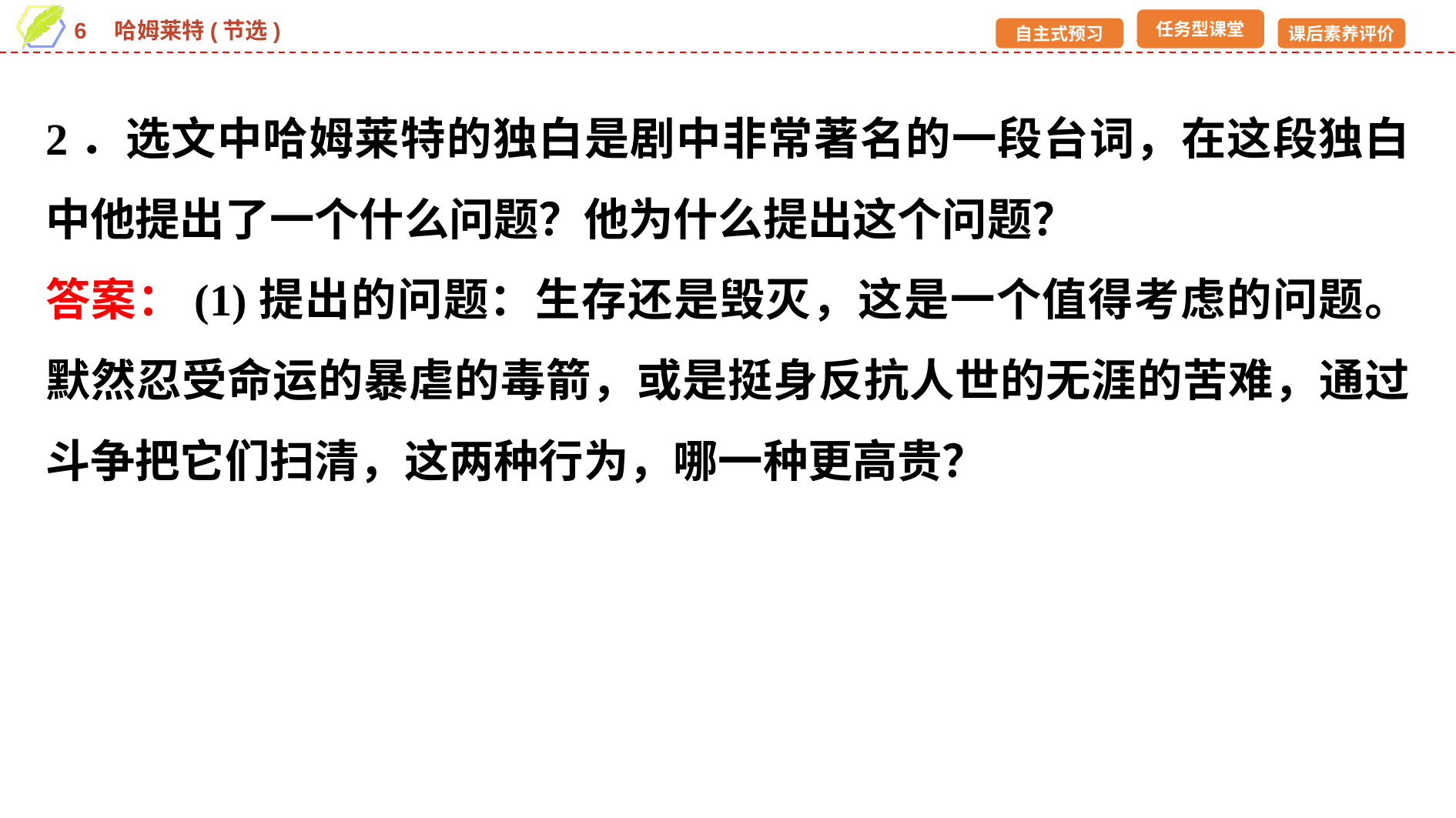

2．选文中哈姆莱特的独白是剧中非常著名的一段台词，在这段独白中他提出了一个什么问题？他为什么提出这个问题？
答案：(1)提出的问题：生存还是毁灭，这是一个值得考虑的问题。默然忍受命运的暴虐的毒箭，或是挺身反抗人世的无涯的苦难，通过斗争把它们扫清，这两种行为，哪一种更高贵？